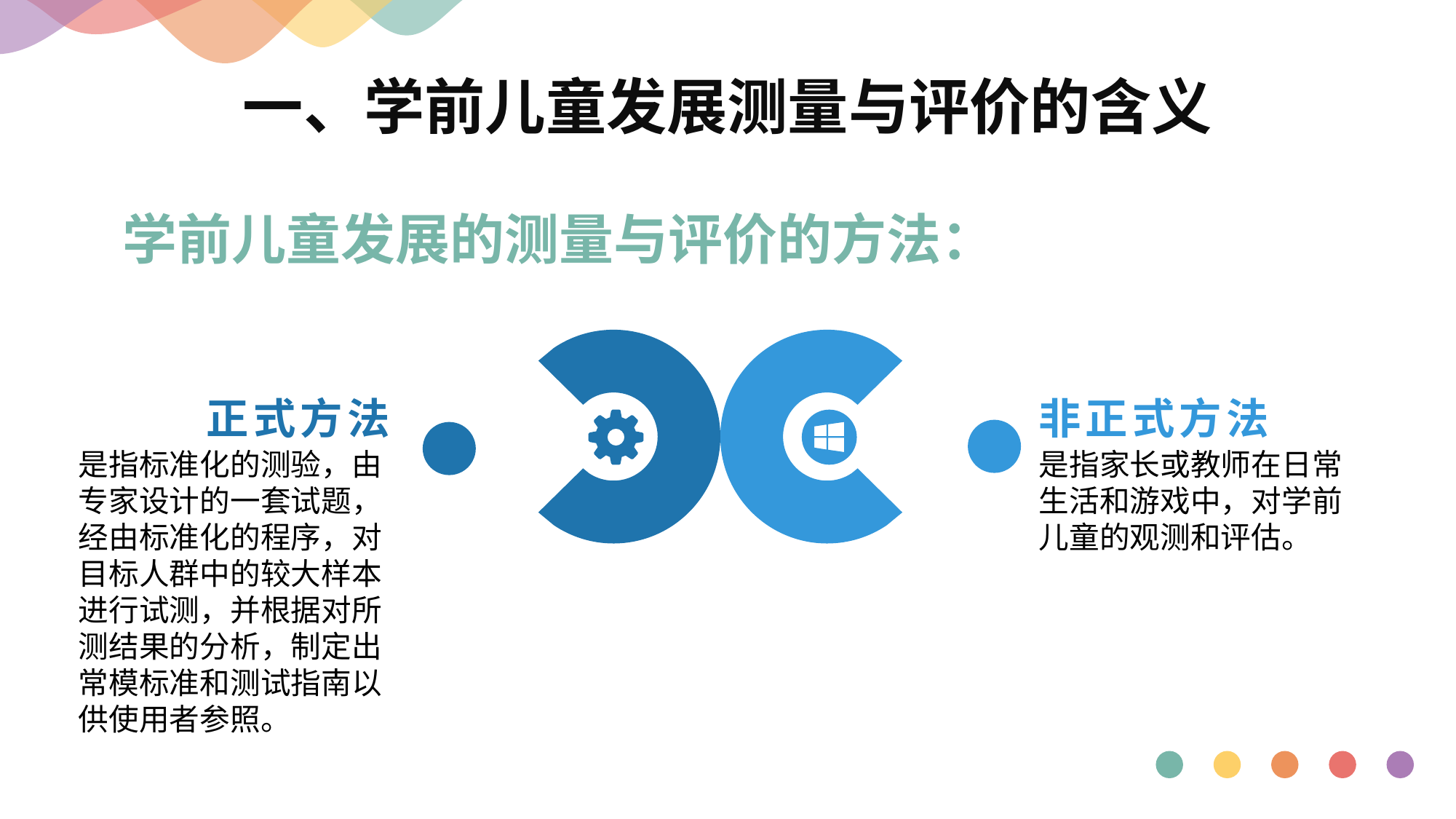

一、学前儿童发展测量与评价的含义

学前儿童发展的测量与评价的方法：

正式方法
非正式方法

是指家长或教师在日常生活和游戏中，对学前儿童的观测和评估。
是指标准化的测验，由专家设计的一套试题，经由标准化的程序，对目标人群中的较大样本进行试测，并根据对所测结果的分析，制定出常模标准和测试指南以供使用者参照。